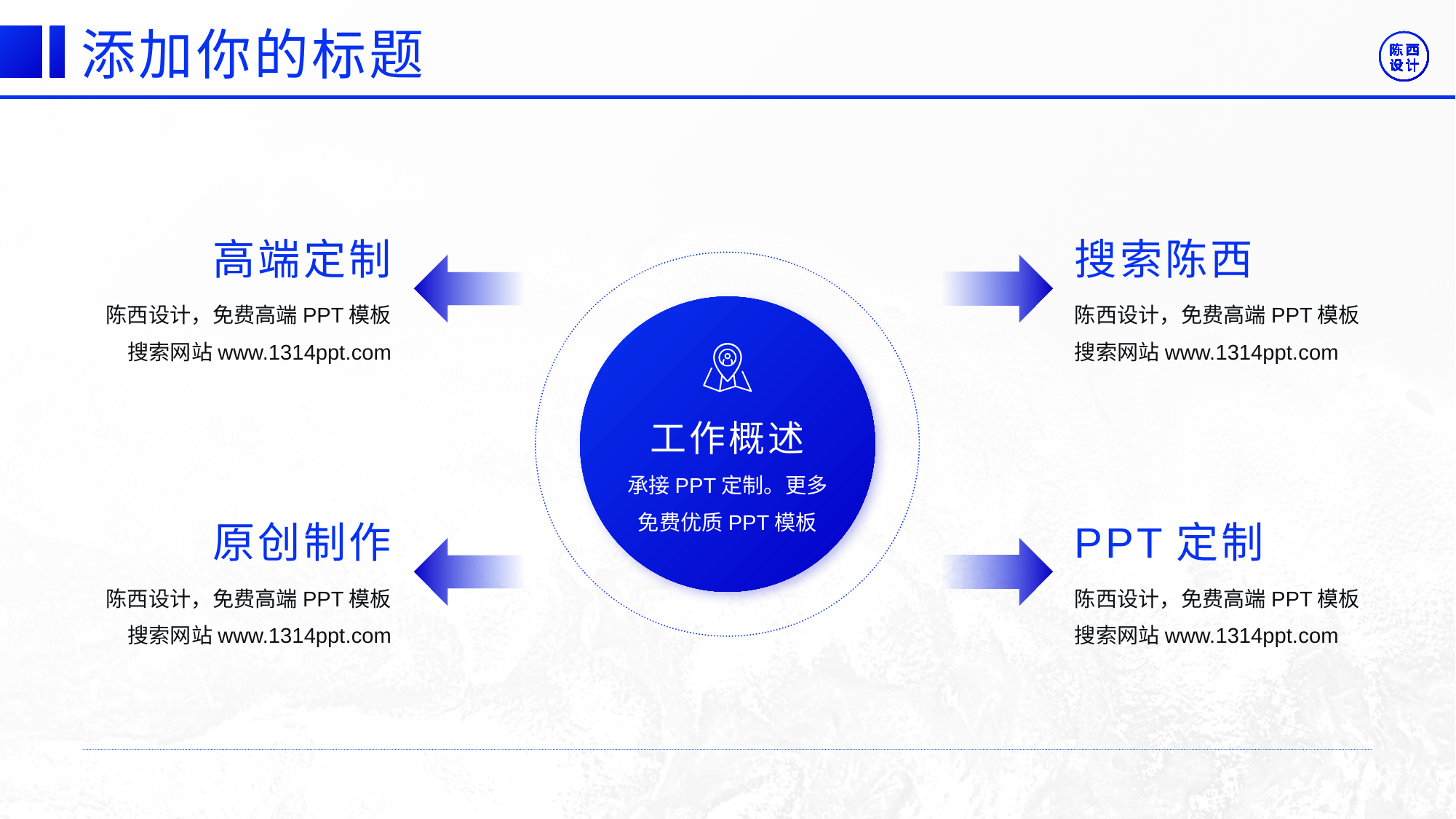

©版权所有：陈西设计之家(微信号：2090298045）
©版权所属公司：合肥陈西文化传媒科技有限公司
©版权所有：陈西设计之家(微信号：2090298045）
©版权所属公司：合肥陈西文化传媒科技有限公司
添加你的标题

高端定制
搜索陈西

陈西设计，免费高端PPT模板搜索网站www.1314ppt.com
陈西设计，免费高端PPT模板搜索网站www.1314ppt.com

工作概述
承接PPT定制。更多免费优质PPT模板
原创制作
PPT定制

陈西设计，免费高端PPT模板搜索网站www.1314ppt.com
陈西设计，免费高端PPT模板搜索网站www.1314ppt.com
©版权所有：陈西设计之家(微信号：2090298045）
©版权所属公司：合肥陈西文化传媒科技有限公司